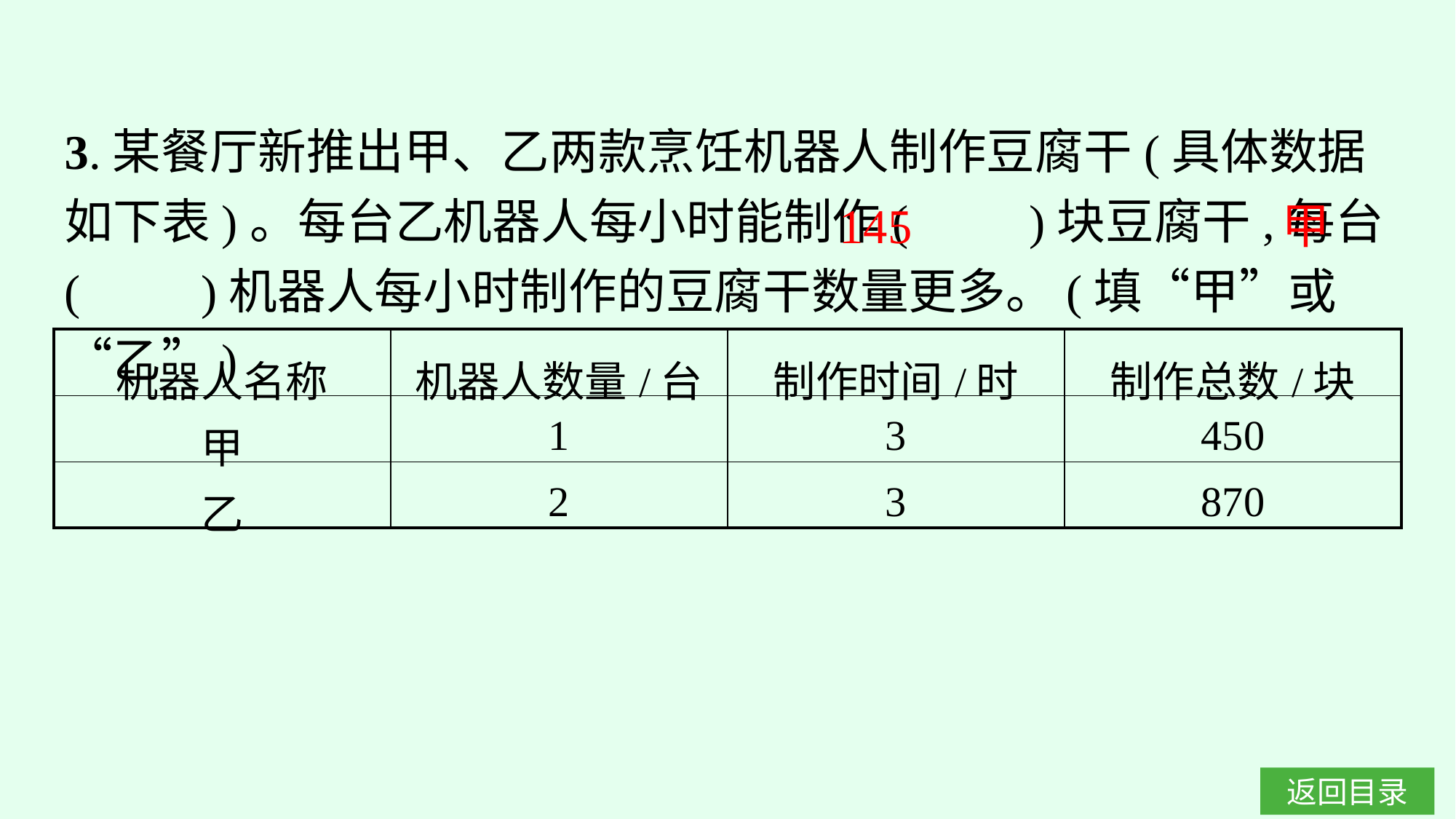

3.某餐厅新推出甲、乙两款烹饪机器人制作豆腐干(具体数据如下表)。每台乙机器人每小时能制作(　　)块豆腐干,每台(　　)机器人每小时制作的豆腐干数量更多。(填“甲”或“乙”)
145
甲
| 机器人名称 | 机器人数量/台 | 制作时间/时 | 制作总数/块 |
| --- | --- | --- | --- |
| 甲 | 1 | 3 | 450 |
| 乙 | 2 | 3 | 870 |